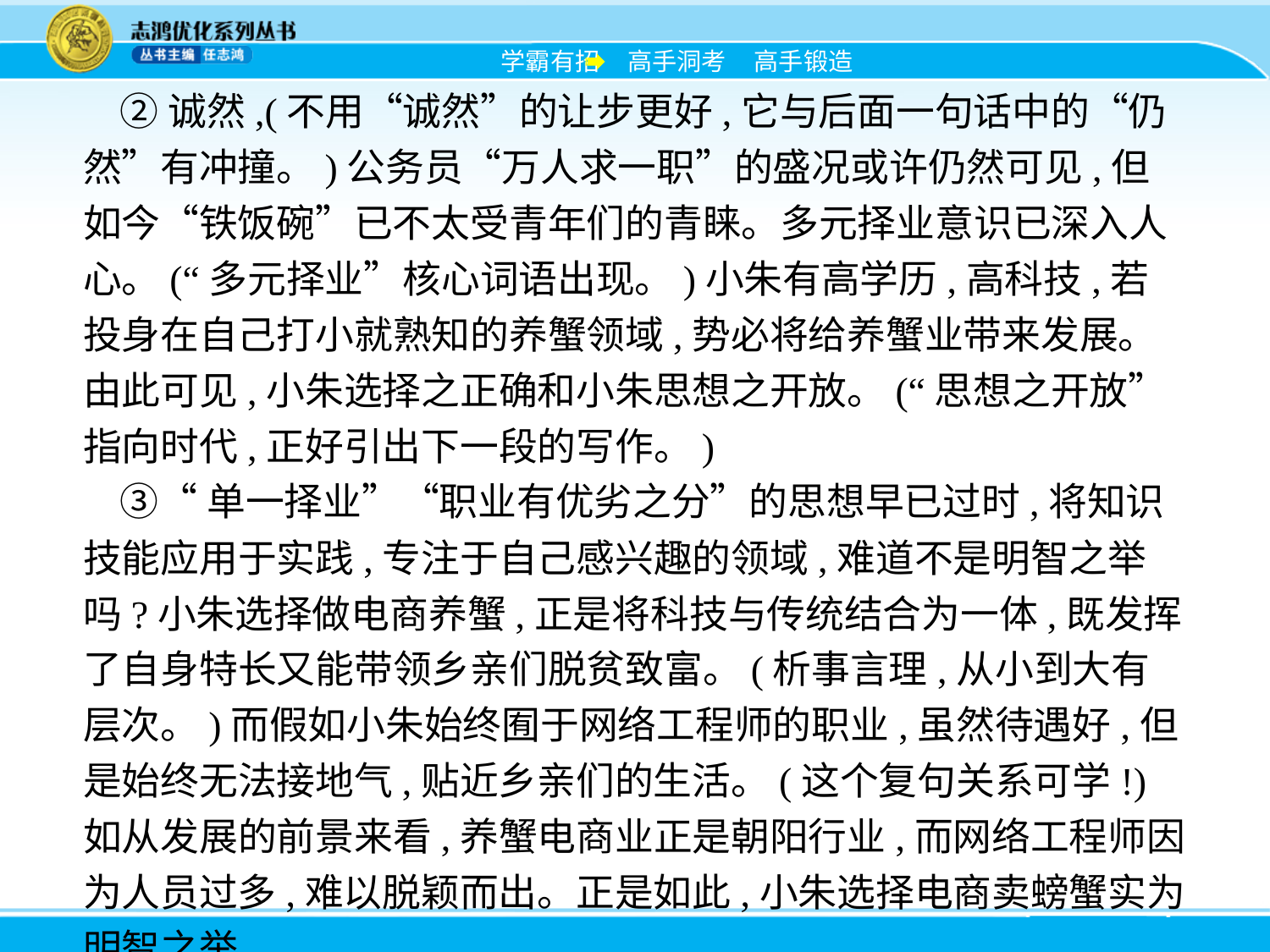

②诚然,(不用“诚然”的让步更好,它与后面一句话中的“仍然”有冲撞。)公务员“万人求一职”的盛况或许仍然可见,但如今“铁饭碗”已不太受青年们的青睐。多元择业意识已深入人心。(“多元择业”核心词语出现。)小朱有高学历,高科技,若投身在自己打小就熟知的养蟹领域,势必将给养蟹业带来发展。由此可见,小朱选择之正确和小朱思想之开放。(“思想之开放”指向时代,正好引出下一段的写作。)
③“单一择业”“职业有优劣之分”的思想早已过时,将知识技能应用于实践,专注于自己感兴趣的领域,难道不是明智之举吗?小朱选择做电商养蟹,正是将科技与传统结合为一体,既发挥了自身特长又能带领乡亲们脱贫致富。(析事言理,从小到大有层次。)而假如小朱始终囿于网络工程师的职业,虽然待遇好,但是始终无法接地气,贴近乡亲们的生活。(这个复句关系可学!)如从发展的前景来看,养蟹电商业正是朝阳行业,而网络工程师因为人员过多,难以脱颖而出。正是如此,小朱选择电商卖螃蟹实为明智之举。